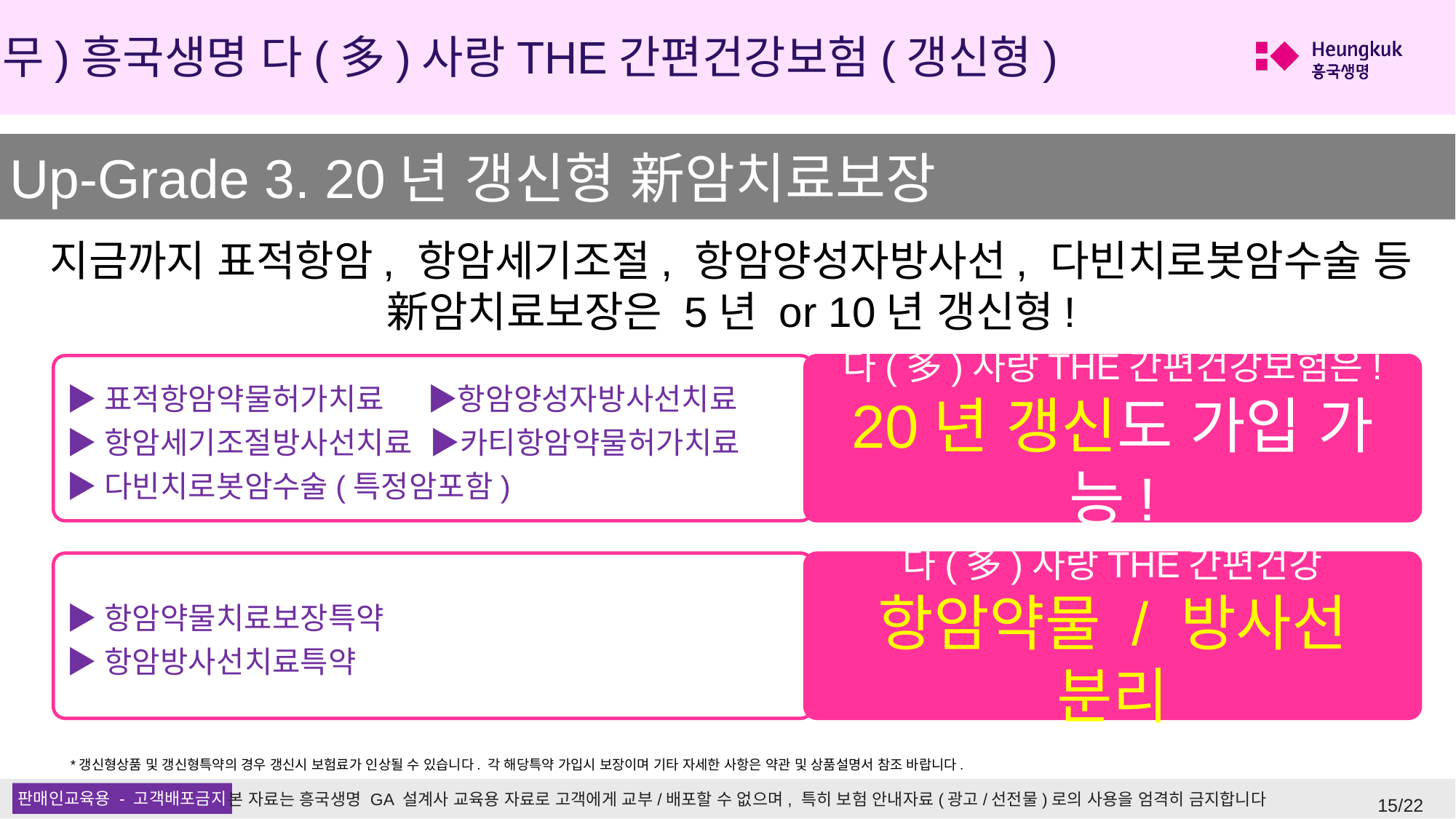

(무)흥국생명 다(多)사랑THE간편건강보험(갱신형)
Up-Grade 3. 20년 갱신형 新암치료보장
지금까지 표적항암, 항암세기조절, 항암양성자방사선, 다빈치로봇암수술 등
新암치료보장은 5년 or 10년 갱신형!
▶표적항암약물허가치료     ▶항암양성자방사선치료
▶항암세기조절방사선치료  ▶카티항암약물허가치료
▶다빈치로봇암수술(특정암포함)
다(多)사랑THE간편건강보험은!
20년 갱신도 가입 가능!
▶항암약물치료보장특약
▶항암방사선치료특약
다(多)사랑THE간편건강
항암약물 / 방사선 분리
*갱신형상품 및 갱신형특약의 경우 갱신시 보험료가 인상될 수 있습니다. 각 해당특약 가입시 보장이며 기타 자세한 사항은 약관 및 상품설명서 참조 바랍니다.
15/22